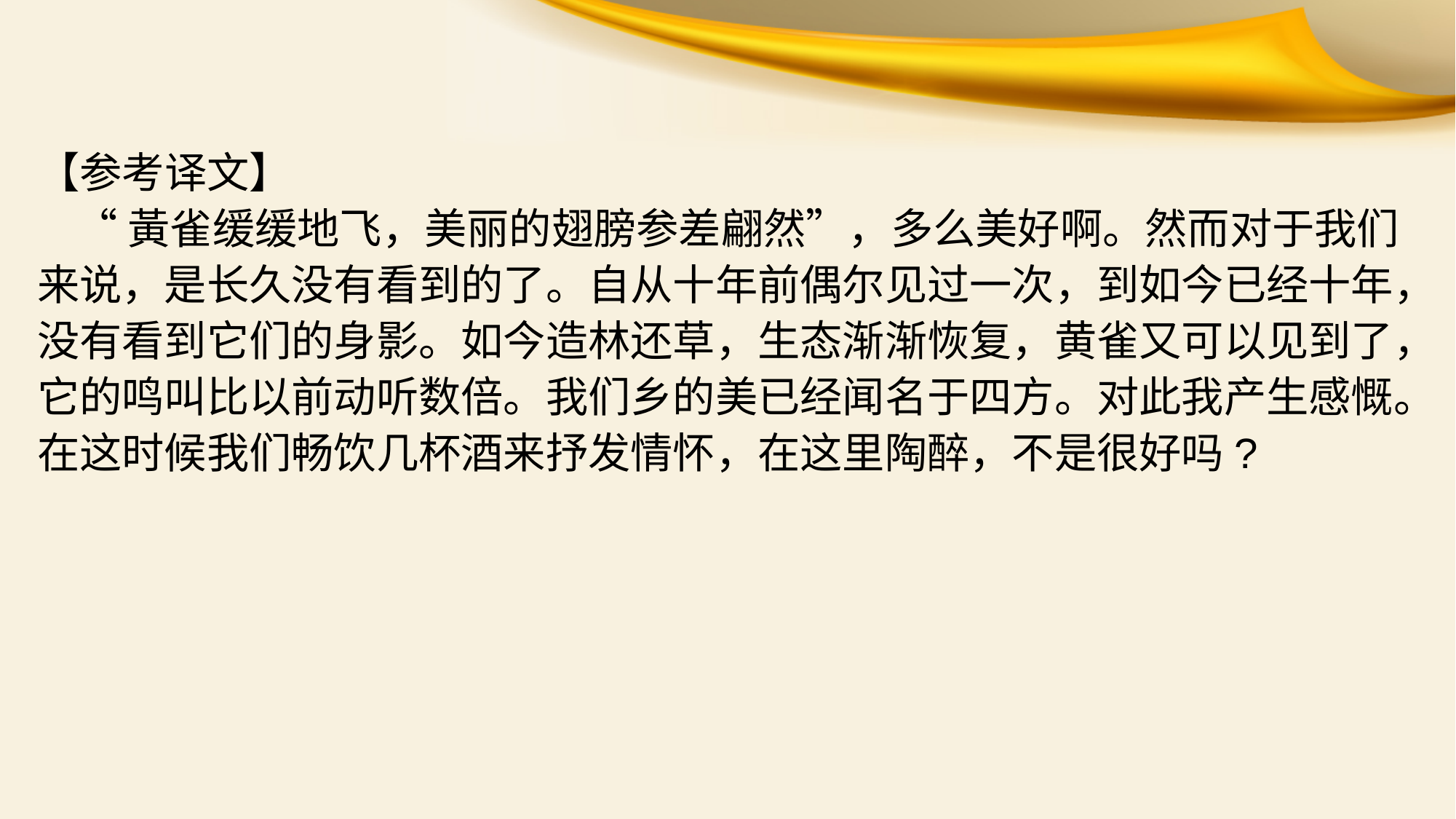

【参考译文】
    “黃雀缓缓地飞，美丽的翅膀参差翩然”，多么美好啊。然而对于我们来说，是长久没有看到的了。自从十年前偶尔见过一次，到如今已经十年，没有看到它们的身影。如今造林还草，生态渐渐恢复，黄雀又可以见到了，它的鸣叫比以前动听数倍。我们乡的美已经闻名于四方。对此我产生感慨。在这时候我们畅饮几杯酒来抒发情怀，在这里陶醉，不是很好吗?